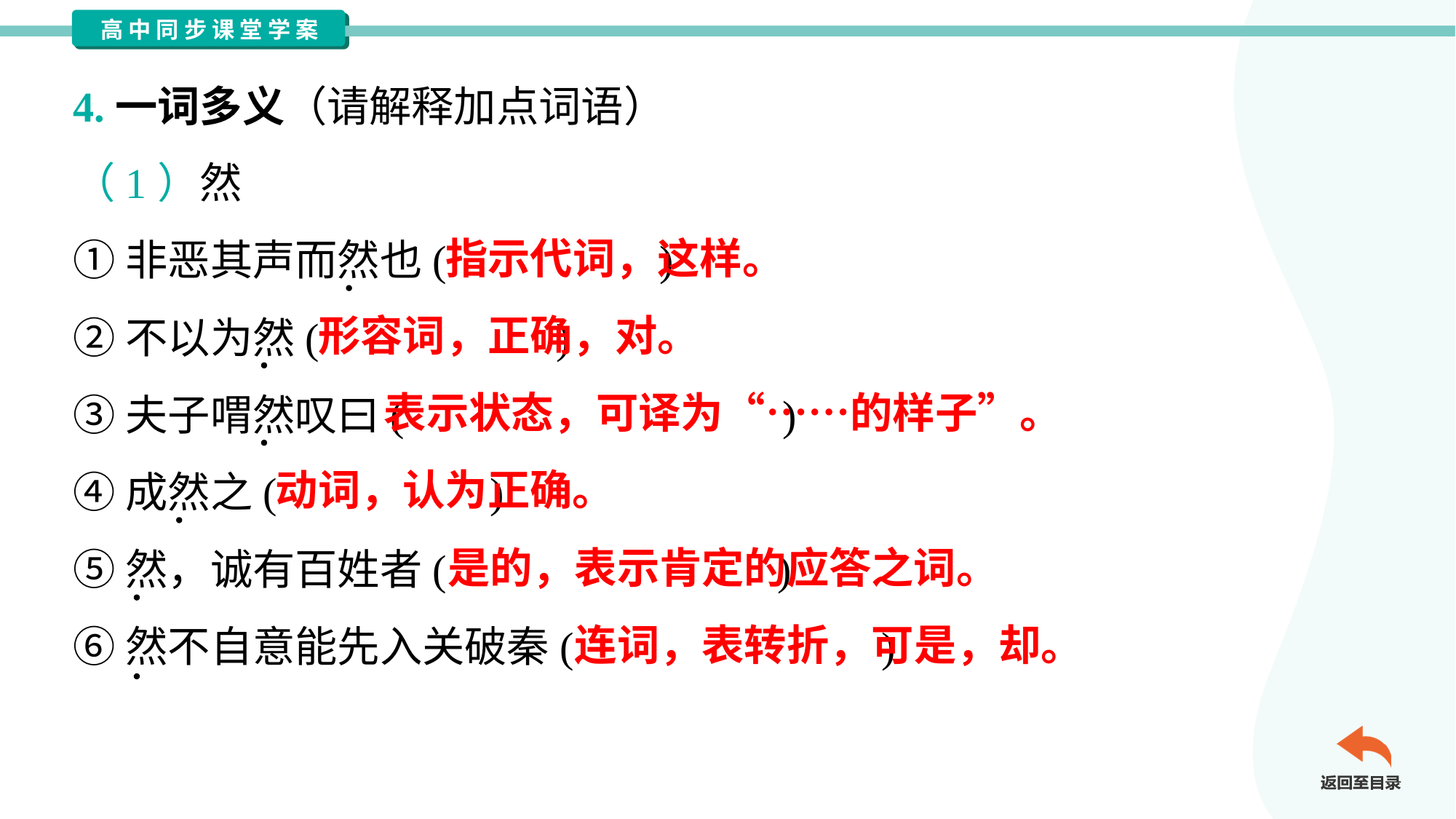

4.一词多义（请解释加点词语）
（1）然
①非恶其声而然也(                  )
②不以为然(                    )
③夫子喟然叹曰(                                )
④成然之(                  )
⑤然，诚有百姓者(                            )
⑥然不自意能先入关破秦(                          )
指示代词，这样。
形容词，正确，对。

表示状态，可译为“……的样子”。

动词，认为正确。

是的，表示肯定的应答之词。

连词，表转折，可是，却。